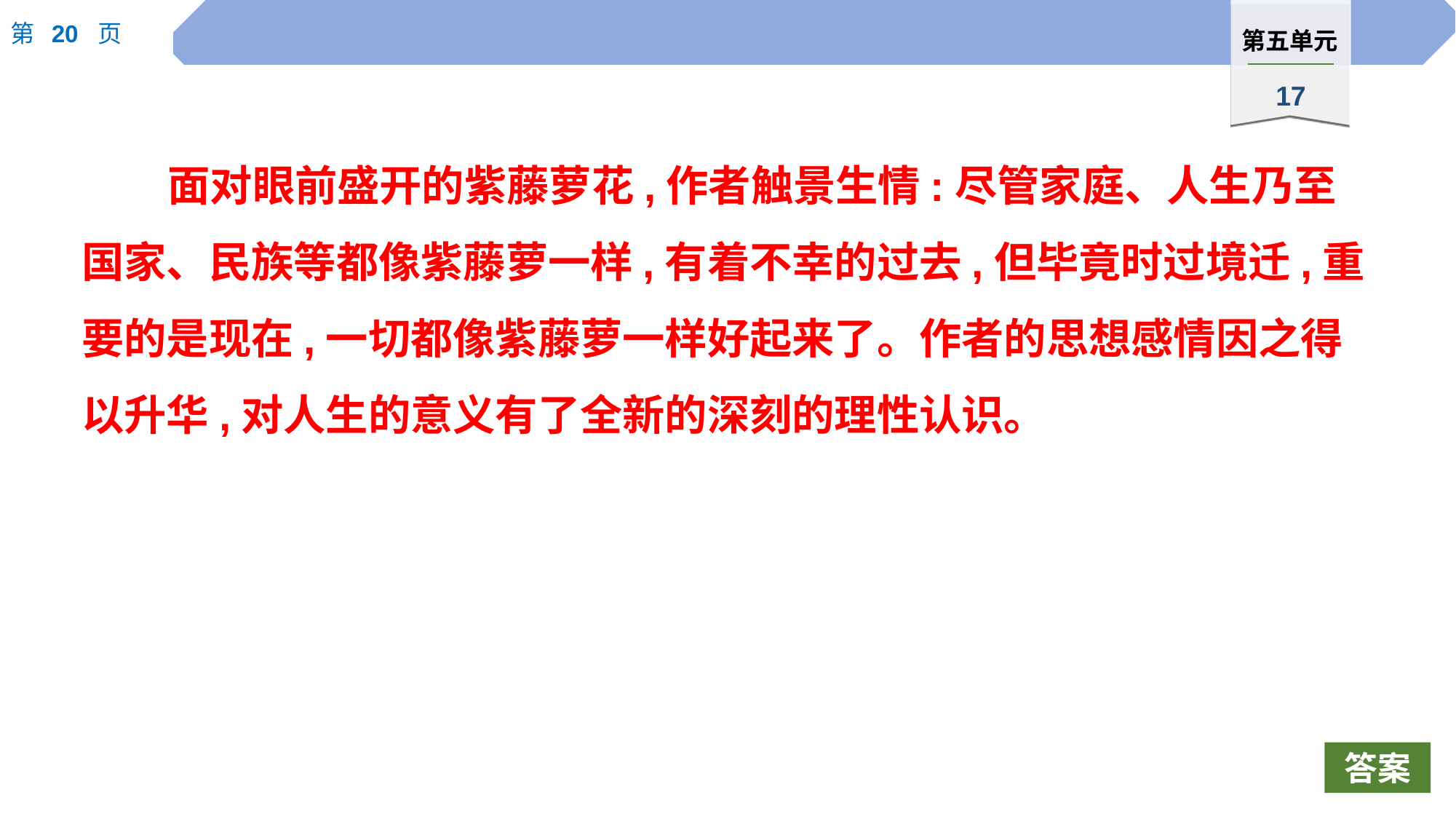

面对眼前盛开的紫藤萝花,作者触景生情:尽管家庭、人生乃至国家、民族等都像紫藤萝一样,有着不幸的过去,但毕竟时过境迁,重要的是现在,一切都像紫藤萝一样好起来了。作者的思想感情因之得以升华,对人生的意义有了全新的深刻的理性认识。
答案